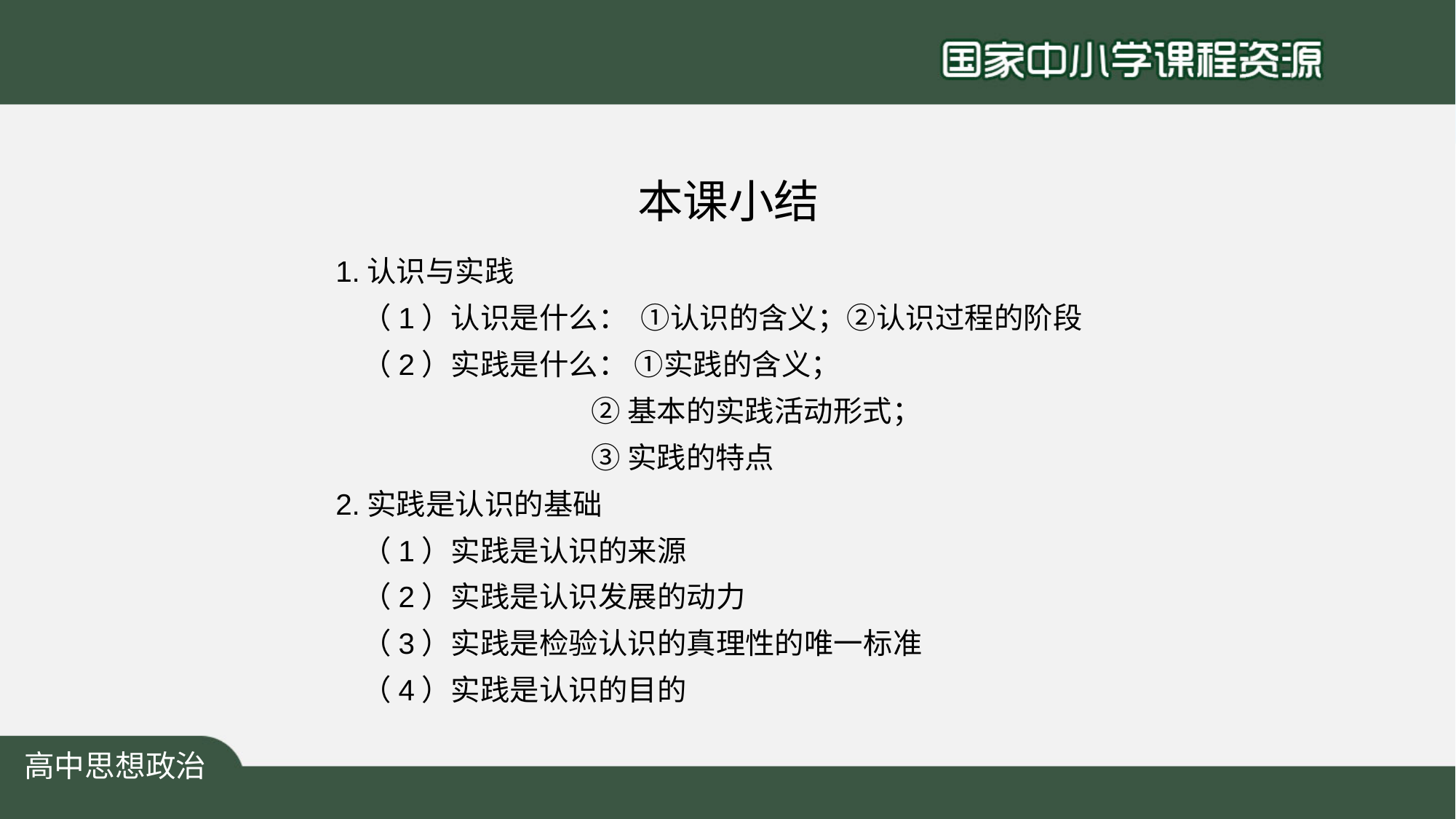

# 本课小结
    1.认识与实践
        （1）认识是什么：  ①认识的含义；②认识过程的阶段
        （2）实践是什么： ①实践的含义；
                                            ②基本的实践活动形式；
                                            ③实践的特点
    2.实践是认识的基础
        （1）实践是认识的来源
        （2）实践是认识发展的动力
        （3）实践是检验认识的真理性的唯一标准
        （4）实践是认识的目的